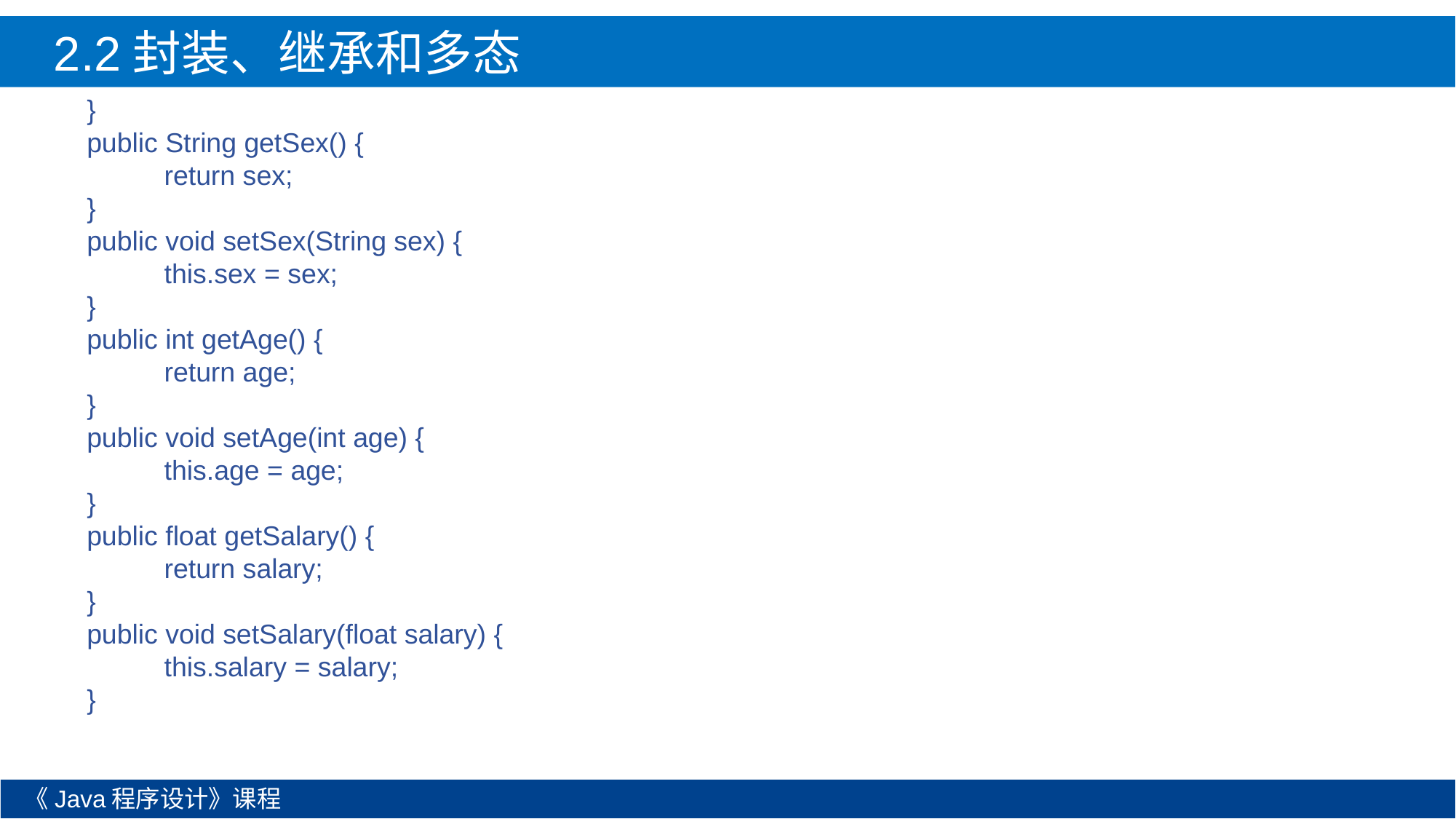

2.2封装、继承和多态
}
public String getSex() {
	return sex;
}
public void setSex(String sex) {
	this.sex = sex;
}
public int getAge() {
	return age;
}
public void setAge(int age) {
	this.age = age;
}
public float getSalary() {
	return salary;
}
public void setSalary(float salary) {
	this.salary = salary;
}

《Java程序设计》课程